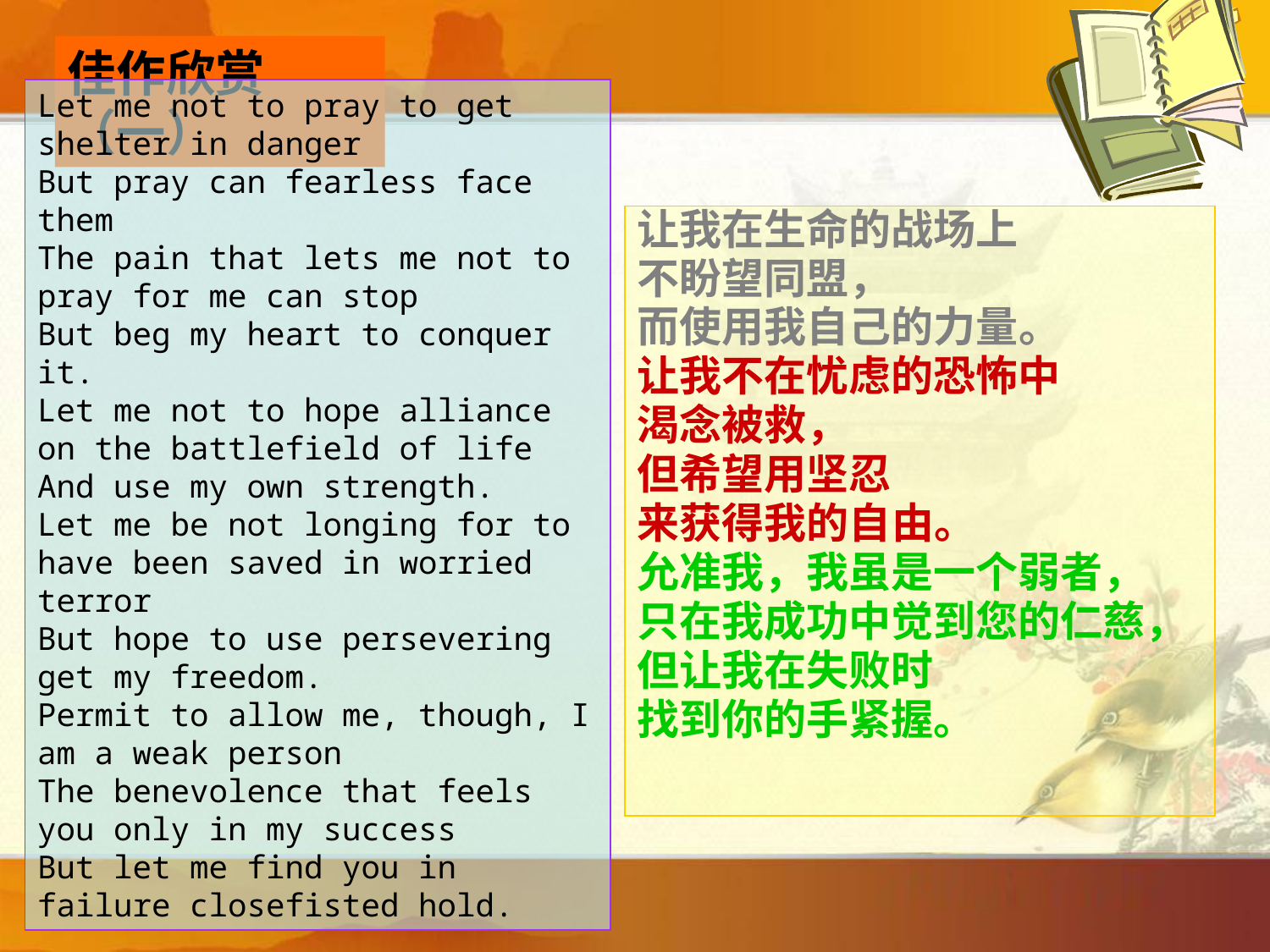

小故事
佳作欣赏（一）
Let me not to pray to get shelter in danger
But pray can fearless face them
The pain that lets me not to pray for me can stop
But beg my heart to conquer it.
Let me not to hope alliance on the battlefield of life
And use my own strength.
Let me be not longing for to have been saved in worried terror
But hope to use persevering get my freedom.
Permit to allow me, though, I am a weak person
The benevolence that feels you only in my success
But let me find you in failure closefisted hold.
让我在生命的战场上
不盼望同盟，
而使用我自己的力量。
让我不在忧虑的恐怖中
渴念被救，
但希望用坚忍
来获得我的自由。
允准我，我虽是一个弱者，
只在我成功中觉到您的仁慈，
但让我在失败时
找到你的手紧握。